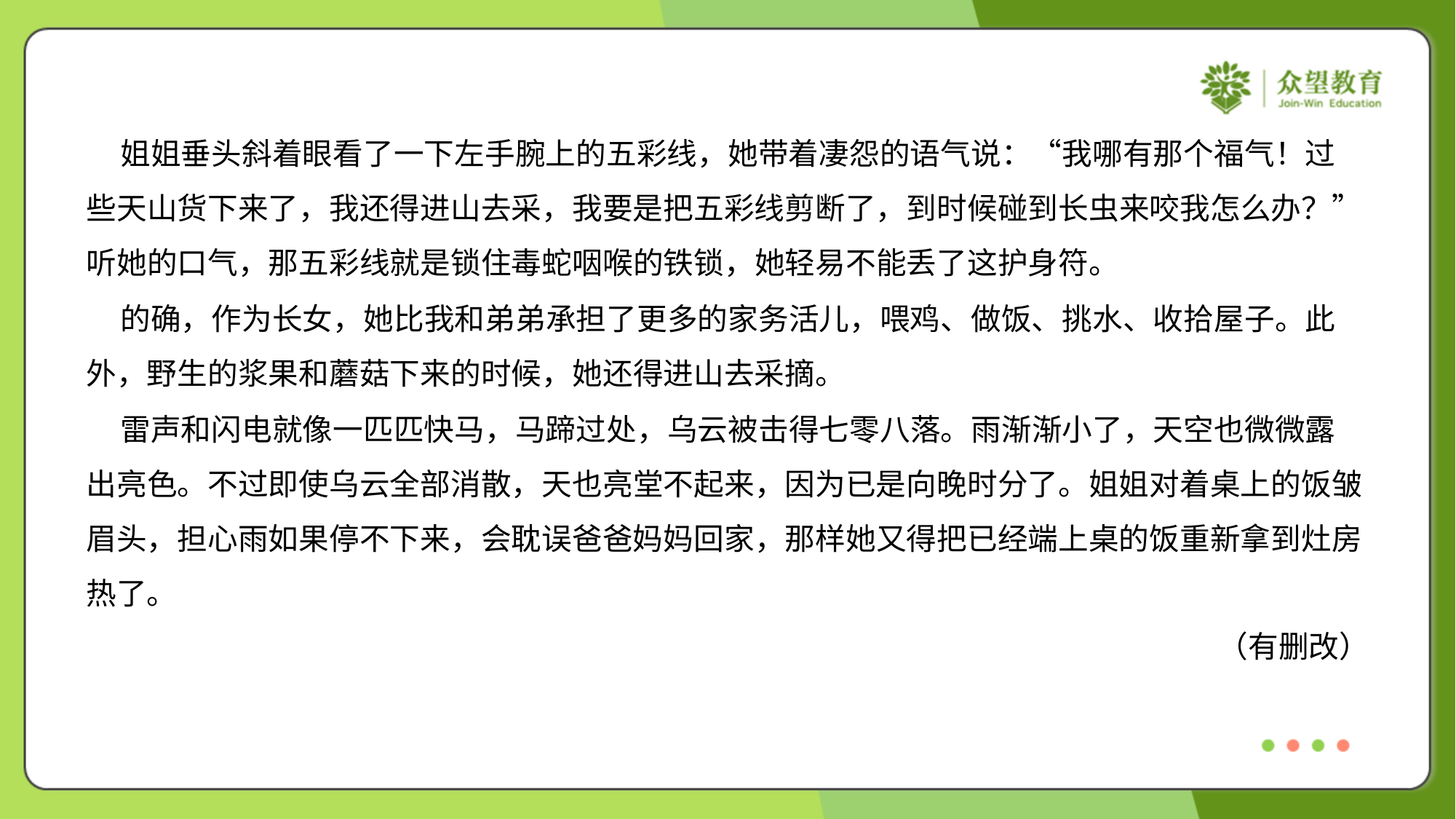

姐姐垂头斜着眼看了一下左手腕上的五彩线，她带着凄怨的语气说：“我哪有那个福气！过
些天山货下来了，我还得进山去采，我要是把五彩线剪断了，到时候碰到长虫来咬我怎么办？”
听她的口气，那五彩线就是锁住毒蛇咽喉的铁锁，她轻易不能丢了这护身符。
    的确，作为长女，她比我和弟弟承担了更多的家务活儿，喂鸡、做饭、挑水、收拾屋子。此
外，野生的浆果和蘑菇下来的时候，她还得进山去采摘。
    雷声和闪电就像一匹匹快马，马蹄过处，乌云被击得七零八落。雨渐渐小了，天空也微微露
出亮色。不过即使乌云全部消散，天也亮堂不起来，因为已是向晚时分了。姐姐对着桌上的饭皱
眉头，担心雨如果停不下来，会耽误爸爸妈妈回家，那样她又得把已经端上桌的饭重新拿到灶房
热了。
（有删改）